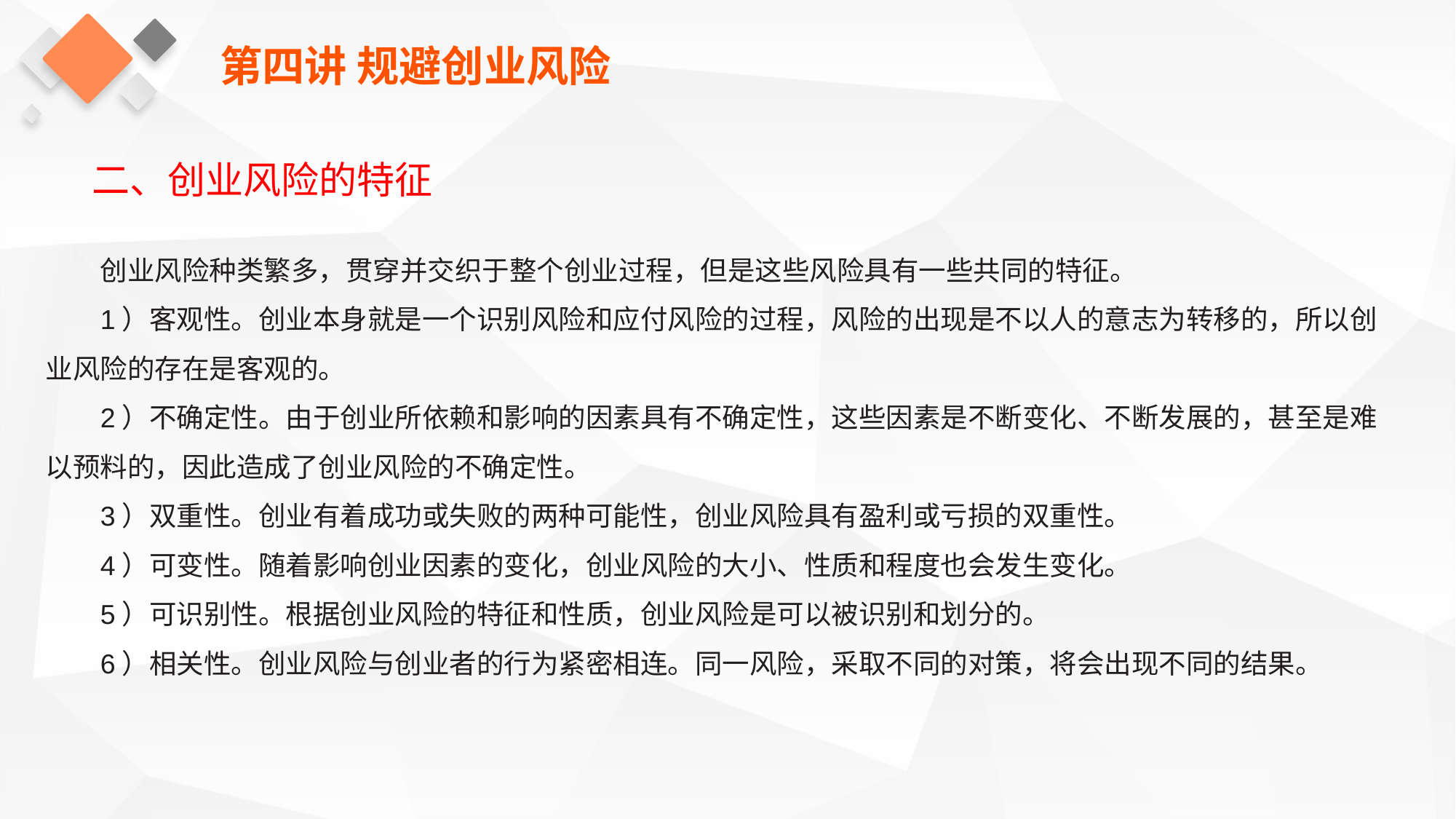

第四讲 规避创业风险
二、创业风险的特征
创业风险种类繁多，贯穿并交织于整个创业过程，但是这些风险具有一些共同的特征。
1）客观性。创业本身就是一个识别风险和应付风险的过程，风险的出现是不以人的意志为转移的，所以创业风险的存在是客观的。
2）不确定性。由于创业所依赖和影响的因素具有不确定性，这些因素是不断变化、不断发展的，甚至是难以预料的，因此造成了创业风险的不确定性。
3）双重性。创业有着成功或失败的两种可能性，创业风险具有盈利或亏损的双重性。
4）可变性。随着影响创业因素的变化，创业风险的大小、性质和程度也会发生变化。
5）可识别性。根据创业风险的特征和性质，创业风险是可以被识别和划分的。
6）相关性。创业风险与创业者的行为紧密相连。同一风险，采取不同的对策，将会出现不同的结果。